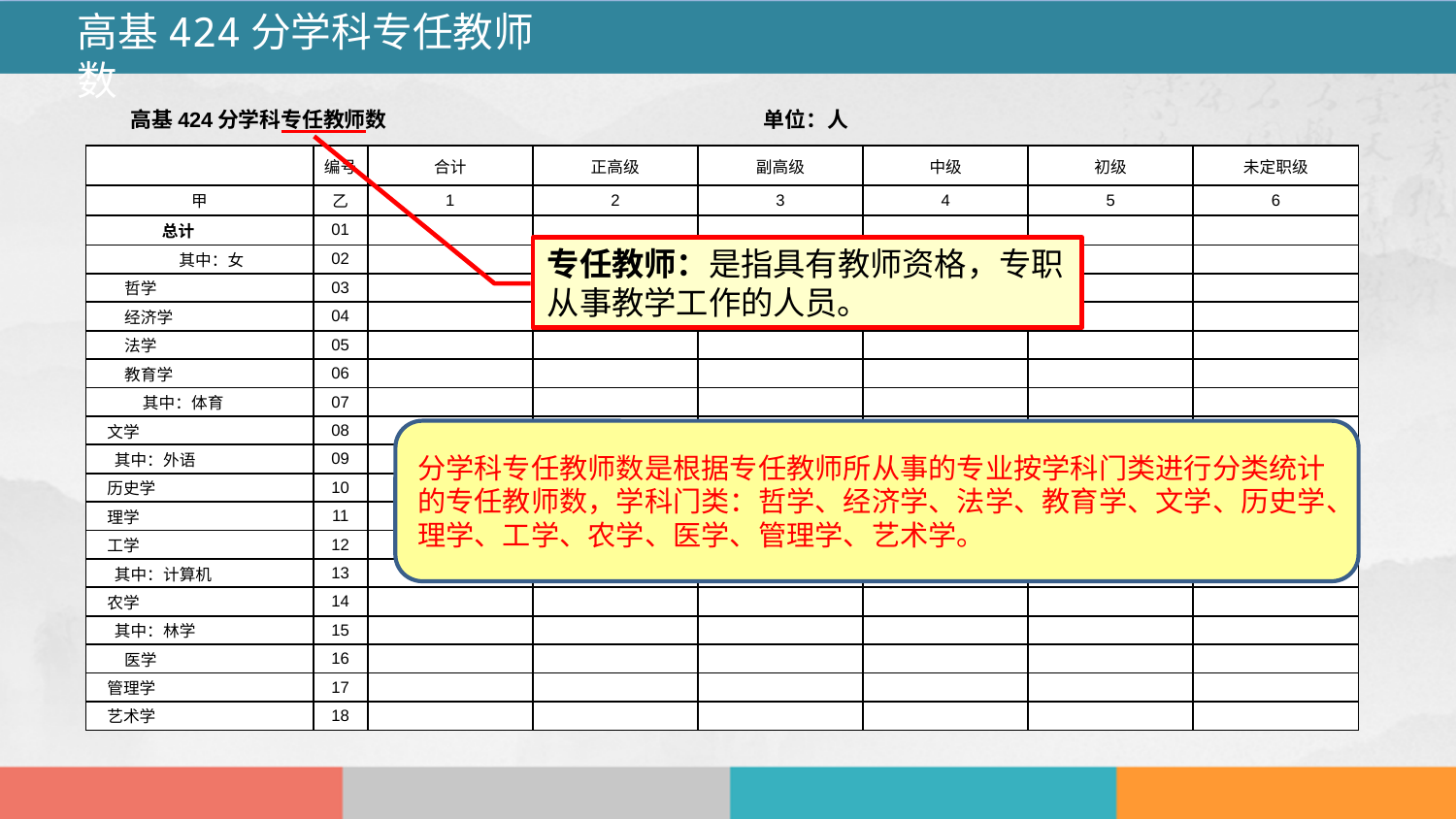

高基424分学科专任教师数
高基424分学科专任教师数                                                                              单位：人
|  | 编号 | 合计 | 正高级 | 副高级 | 中级 | 初级 | 未定职级 |
| --- | --- | --- | --- | --- | --- | --- | --- |
| 甲 | 乙 | 1 | 2 | 3 | 4 | 5 | 6 |
| 总计 | 01 |  |  |  |  |  |  |
| 其中：女 | 02 |  |  |  |  |  |  |
| 哲学 | 03 |  |  |  |  |  |  |
| 经济学 | 04 |  |  |  |  |  |  |
| 法学 | 05 |  |  |  |  |  |  |
| 教育学 | 06 |  |  |  |  |  |  |
| 其中：体育 | 07 |  |  |  |  |  |  |
| 文学 | 08 |  |  |  |  |  |  |
| 其中：外语 | 09 |  |  |  |  |  |  |
| 历史学 | 10 |  |  |  |  |  |  |
| 理学 | 11 |  |  |  |  |  |  |
| 工学 | 12 |  |  |  |  |  |  |
| 其中：计算机 | 13 |  |  |  |  |  |  |
| 农学 | 14 |  |  |  |  |  |  |
| 其中：林学 | 15 |  |  |  |  |  |  |
| 医学 | 16 |  |  |  |  |  |  |
| 管理学 | 17 |  |  |  |  |  |  |
| 艺术学 | 18 |  |  |  |  |  |  |
专任教师：是指具有教师资格，专职从事教学工作的人员。
分学科专任教师数是根据专任教师所从事的专业按学科门类进行分类统计的专任教师数，学科门类：哲学、经济学、法学、教育学、文学、历史学、理学、工学、农学、医学、管理学、艺术学。